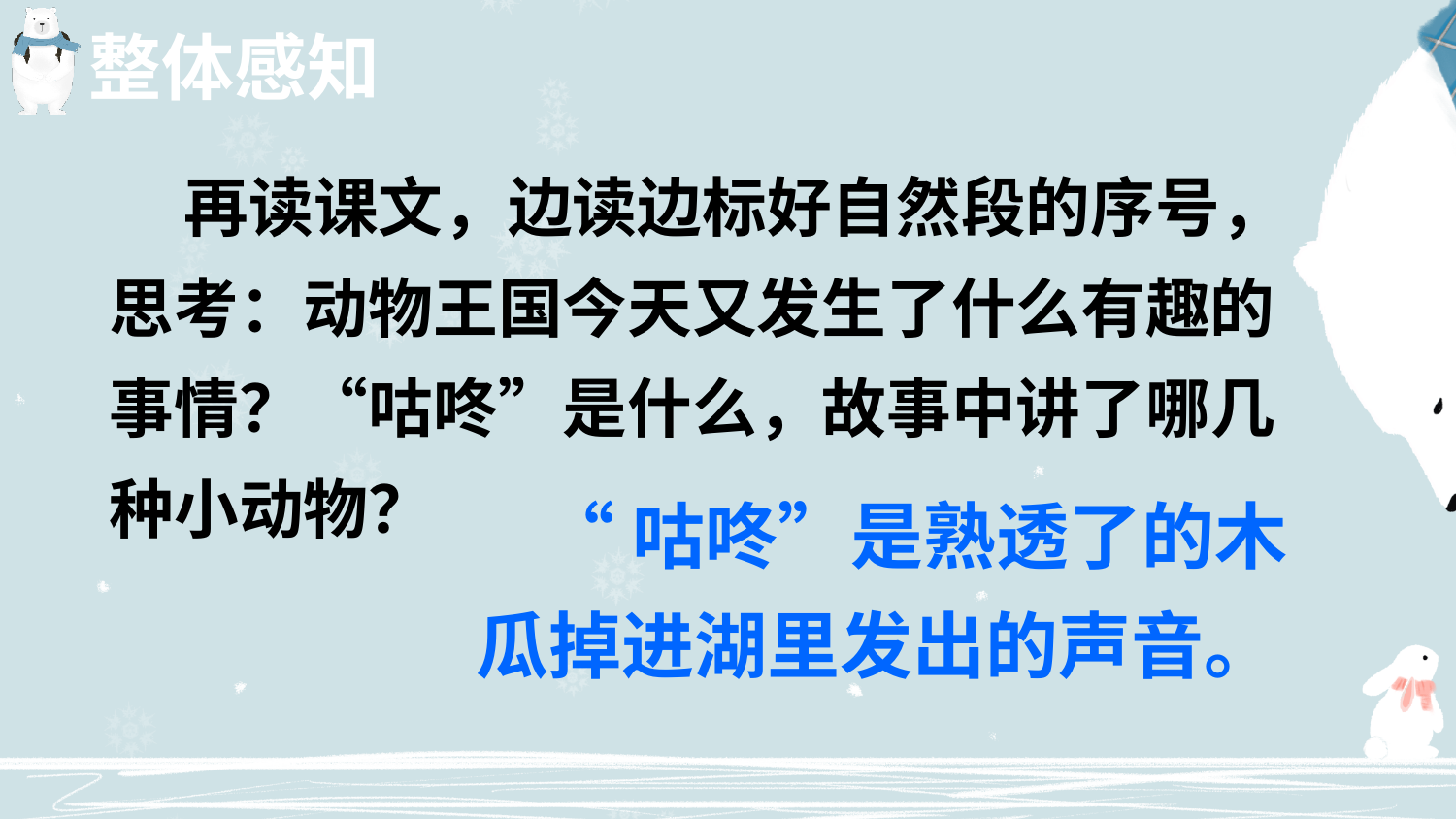

整体感知
    再读课文，边读边标好自然段的序号，思考：动物王国今天又发生了什么有趣的事情？“咕咚”是什么，故事中讲了哪几种小动物？
    “咕咚”是熟透了的木瓜掉进湖里发出的声音。